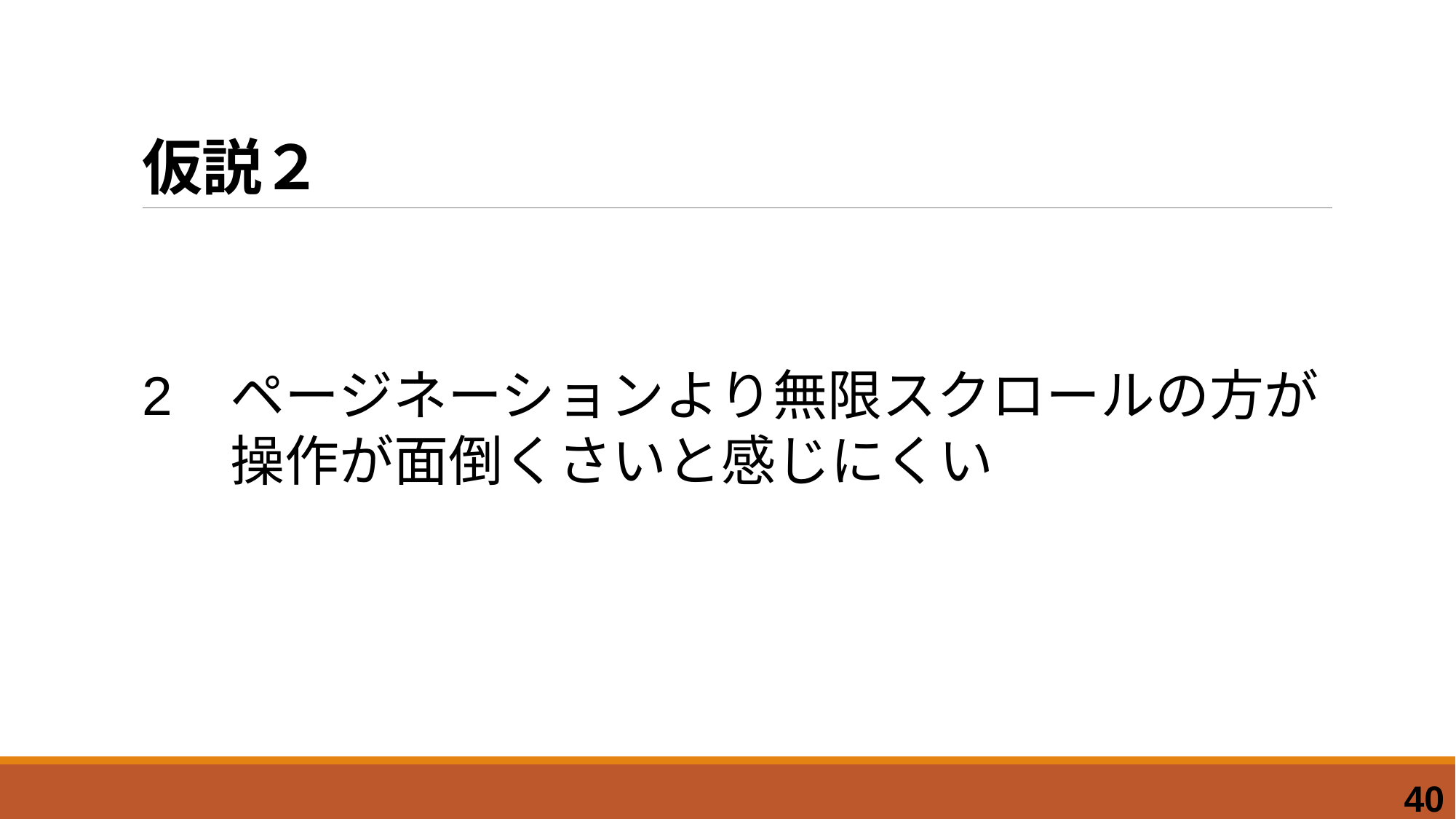

# 仮説２
ページネーションより無限スクロールの方が操作が面倒くさいと感じにくい
40